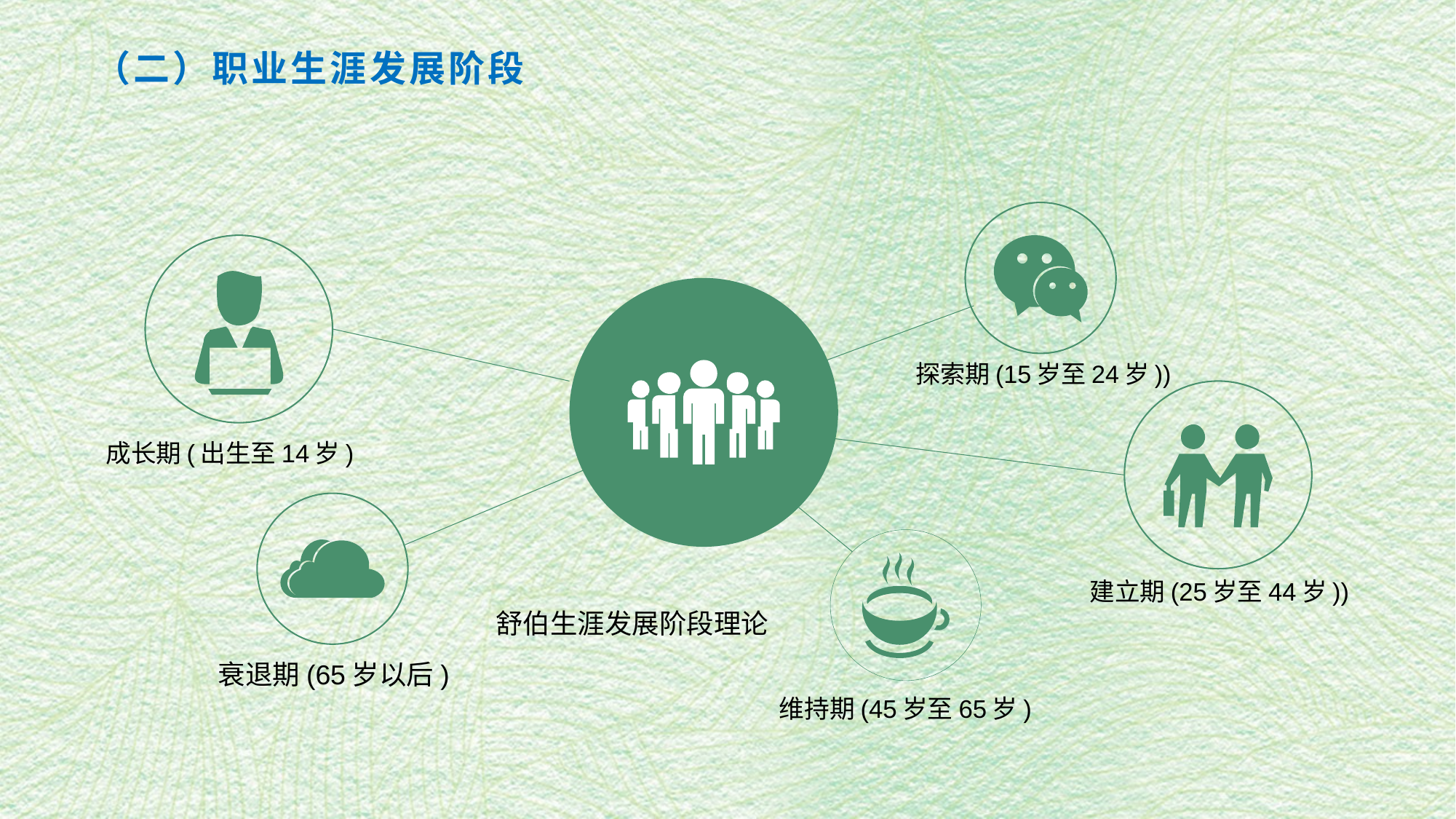

（二）职业生涯发展阶段

探索期(15岁至24岁))

成长期(出生至14岁)

建立期(25岁至44岁))
舒伯生涯发展阶段理论
衰退期(65岁以后)
维持期(45岁至65岁)